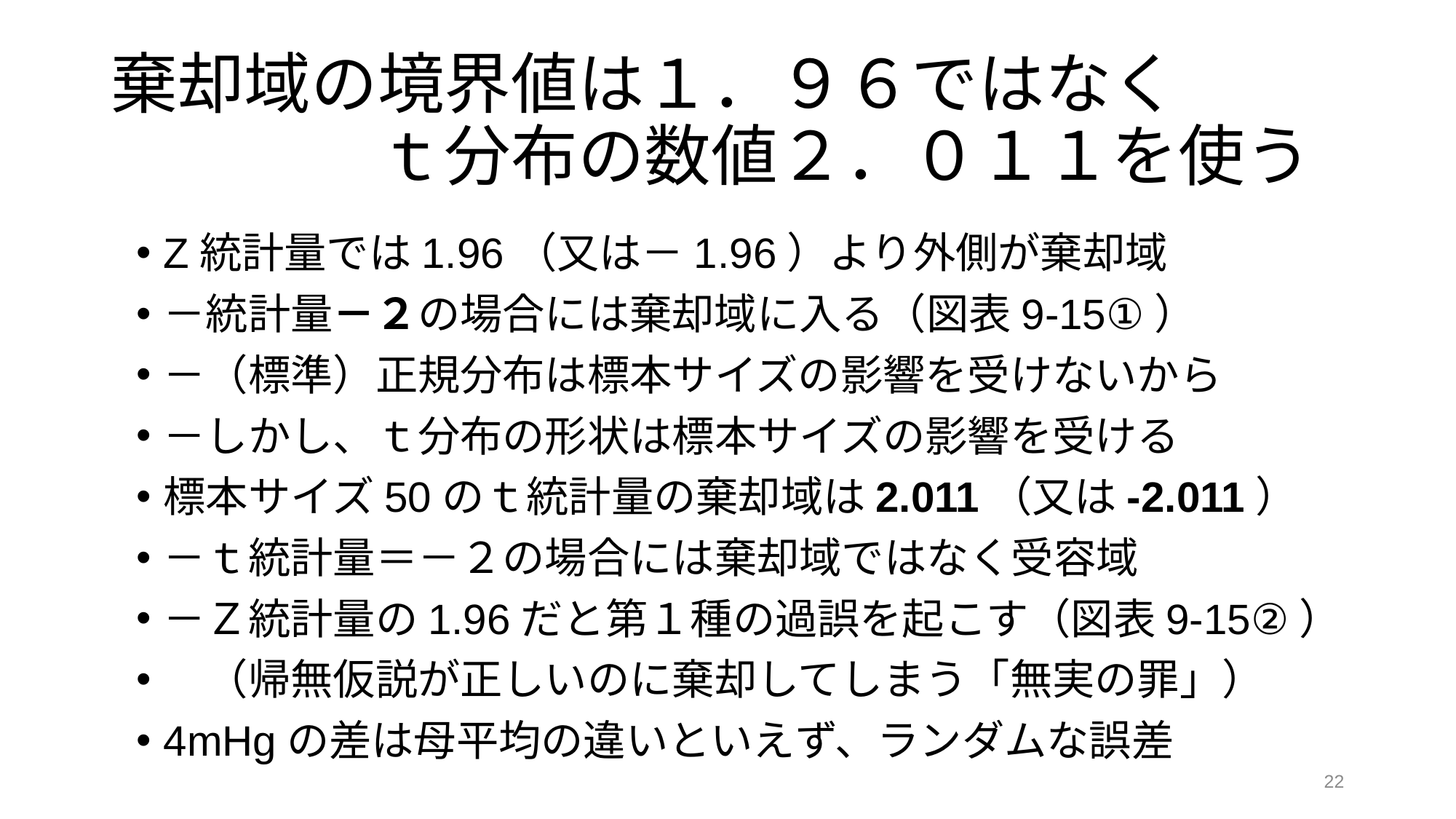

# 棄却域の境界値は１．９６ではなく 　　　　ｔ分布の数値２．０１１を使う
Z統計量では1.96（又は－1.96）より外側が棄却域
－統計量－２の場合には棄却域に入る（図表9-15①）
－（標準）正規分布は標本サイズの影響を受けないから
－しかし、ｔ分布の形状は標本サイズの影響を受ける
標本サイズ50のｔ統計量の棄却域は2.011（又は-2.011）
－ｔ統計量＝－２の場合には棄却域ではなく受容域
－Ｚ統計量の1.96だと第１種の過誤を起こす（図表9-15②）
　（帰無仮説が正しいのに棄却してしまう「無実の罪」）
4mHgの差は母平均の違いといえず、ランダムな誤差

22